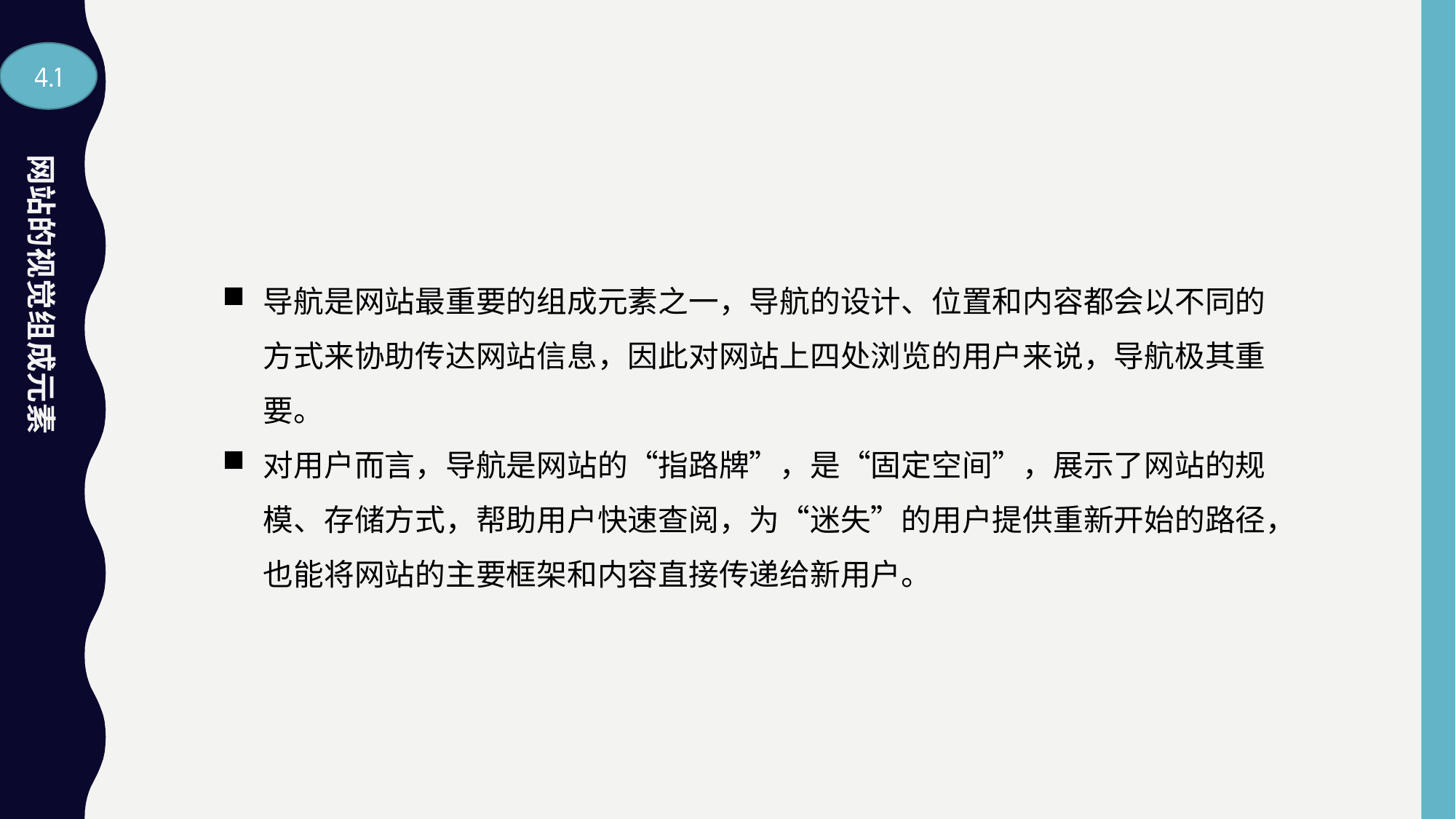

4.1
网站的视觉组成元素
导航是网站最重要的组成元素之一，导航的设计、位置和内容都会以不同的方式来协助传达网站信息，因此对网站上四处浏览的用户来说，导航极其重要。
对用户而言，导航是网站的“指路牌”，是“固定空间”，展示了网站的规模、存储方式，帮助用户快速查阅，为“迷失”的用户提供重新开始的路径，也能将网站的主要框架和内容直接传递给新用户。